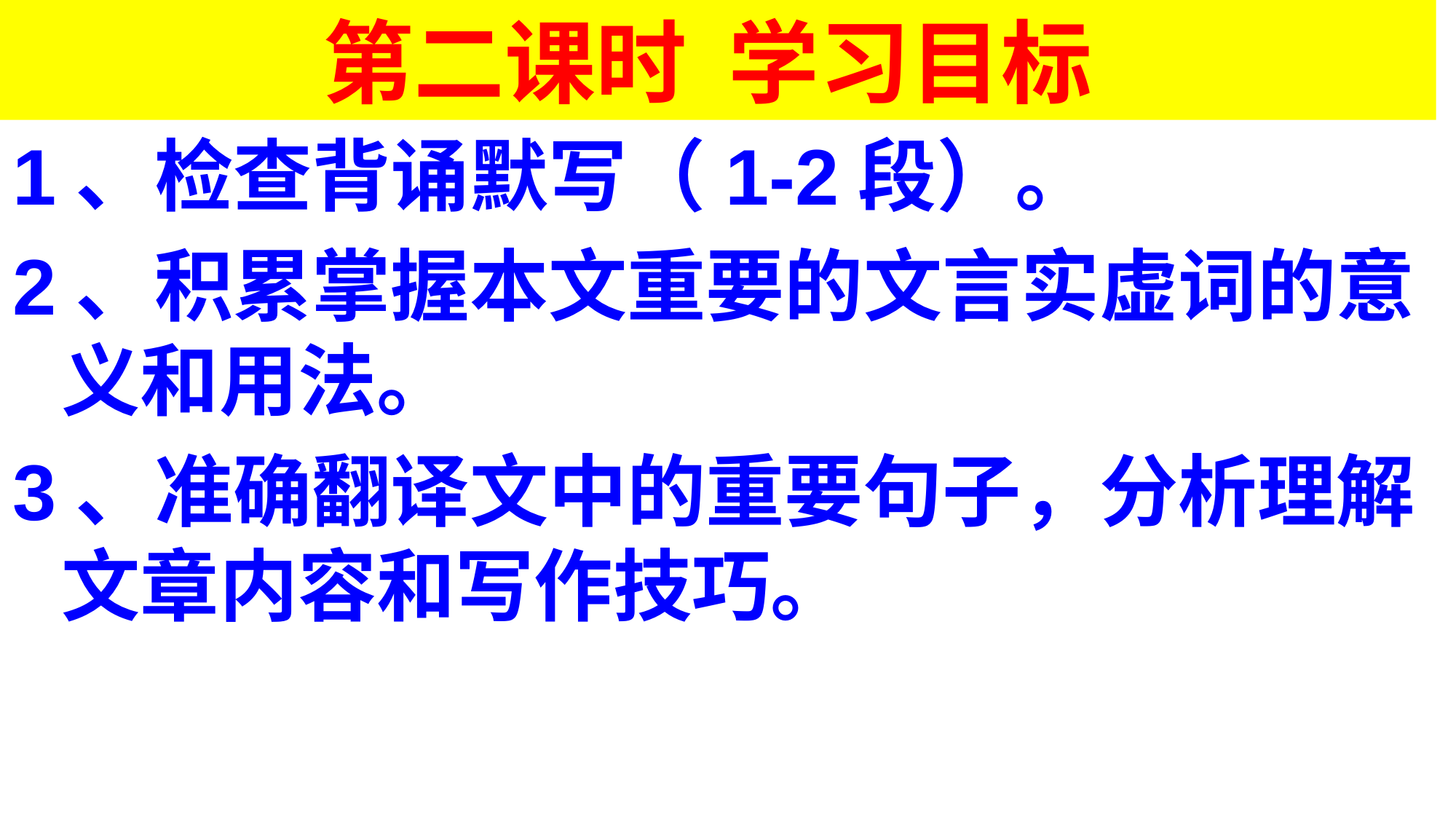

第二课时  学习目标
1、检查背诵默写（1-2段）。
2、积累掌握本文重要的文言实虚词的意义和用法。
3、准确翻译文中的重要句子，分析理解文章内容和写作技巧。